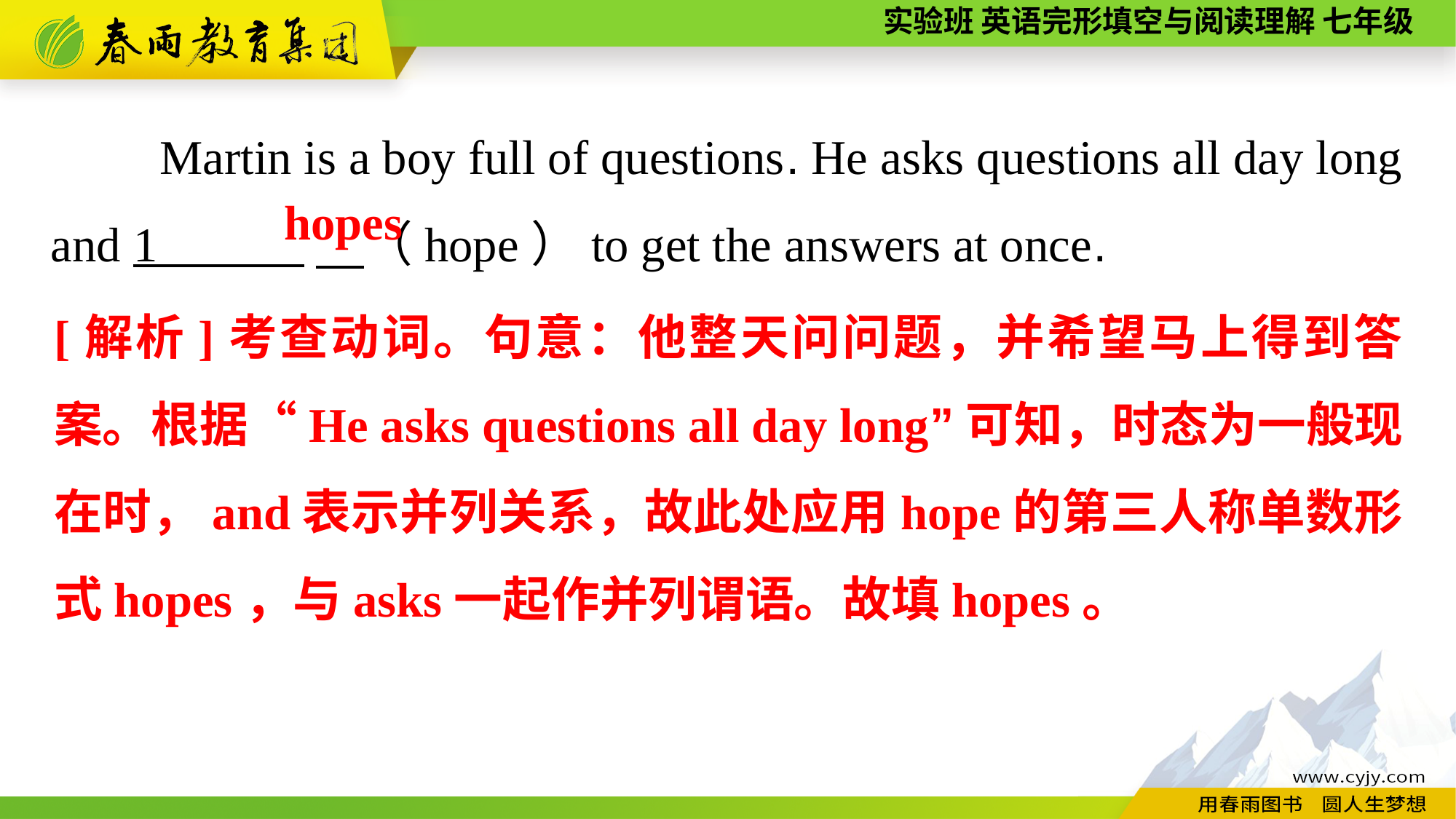

Martin is a boy full of questions. He asks questions all day long and 1            　（hope）to get the answers at once.
hopes
[解析]考查动词。句意：他整天问问题，并希望马上得到答案。根据“He asks questions all day long”可知，时态为一般现在时，and表示并列关系，故此处应用hope的第三人称单数形式hopes，与asks一起作并列谓语。故填hopes。